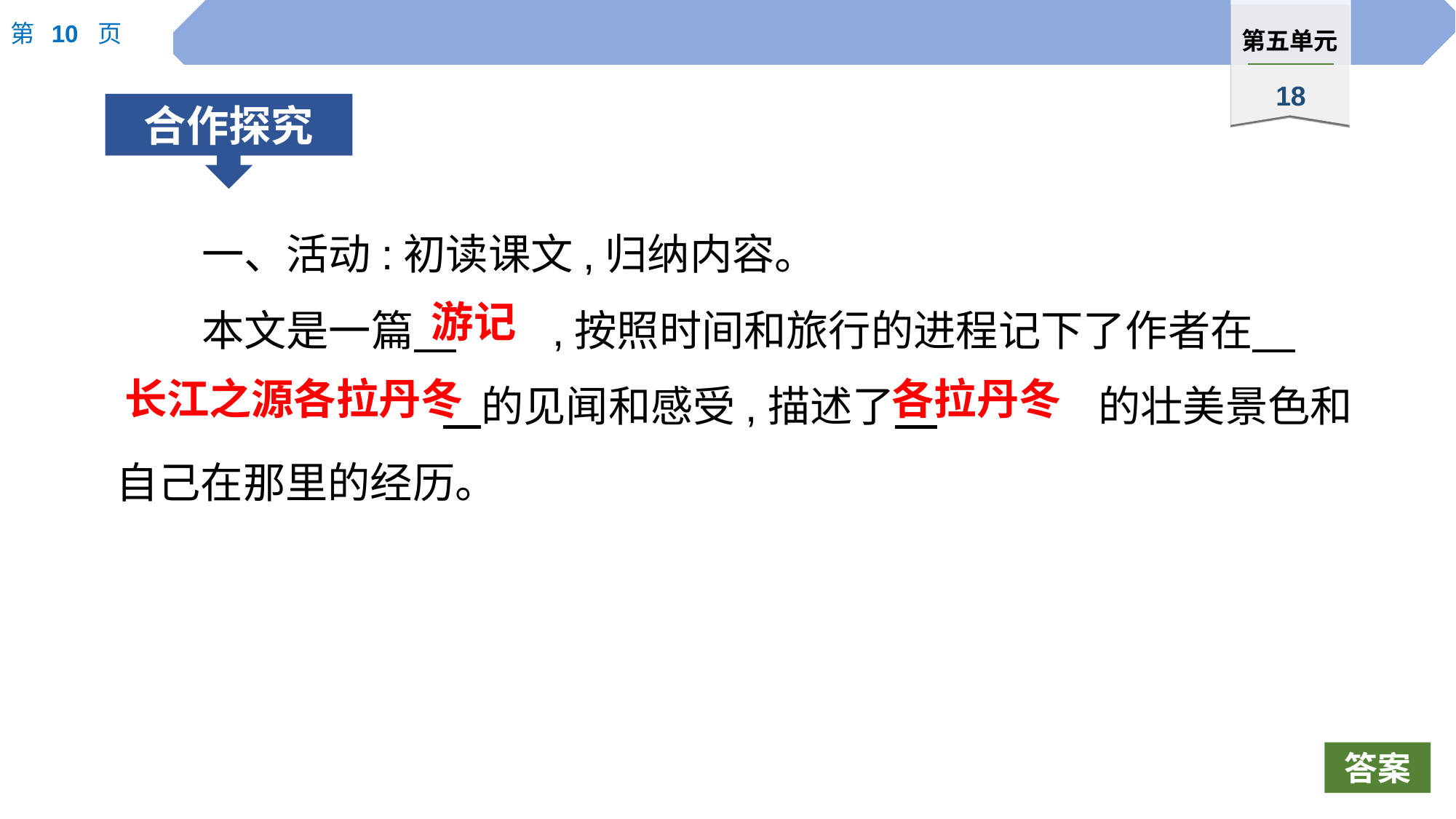

一、活动:初读课文,归纳内容。
本文是一篇　	,按照时间和旅行的进程记下了作者在　				    的见闻和感受,描述了　		的壮美景色和自己在那里的经历。
游记
长江之源各拉丹冬
各拉丹冬
答案